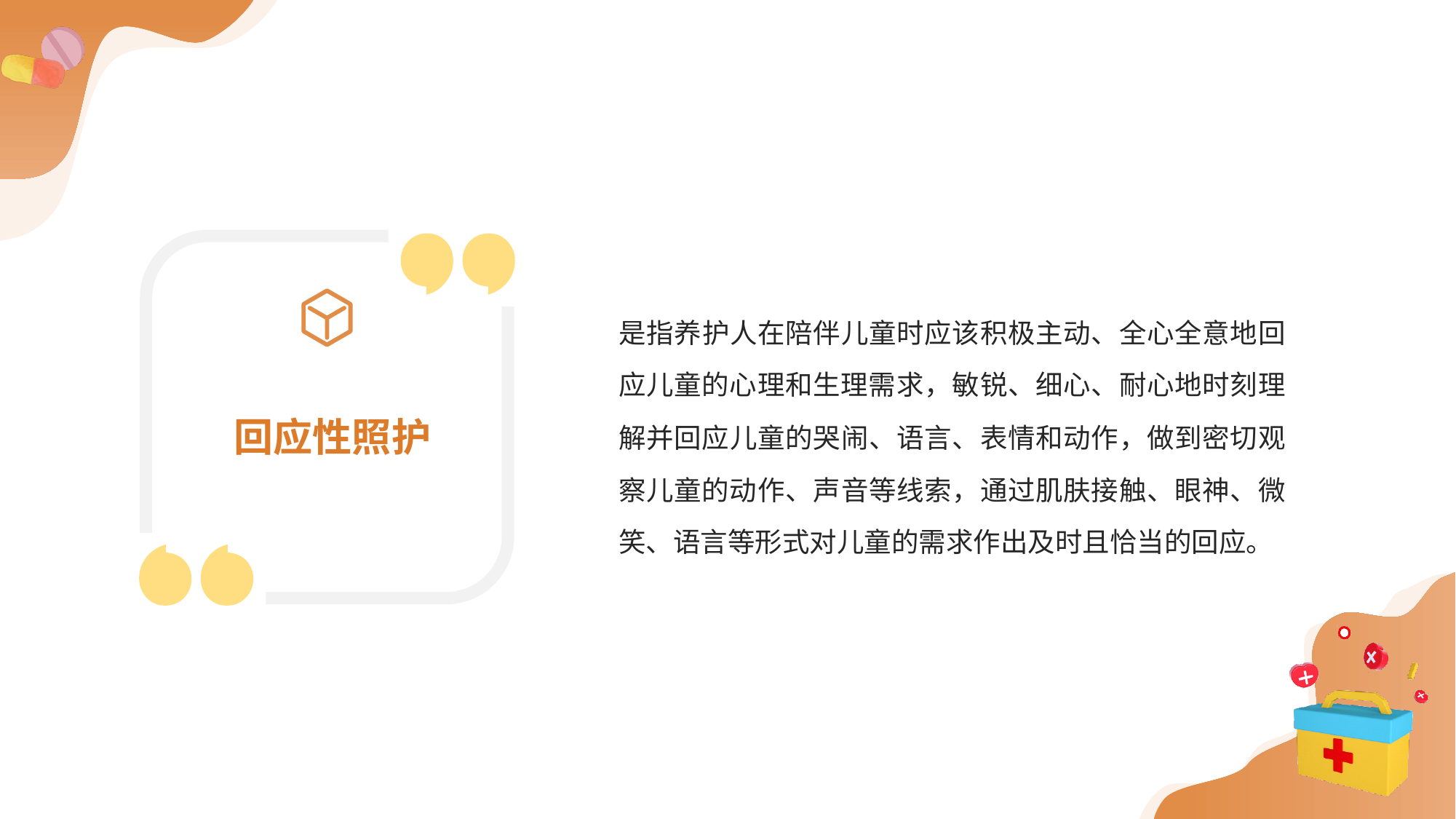

回应性照护
是指养护人在陪伴儿童时应该积极主动、全心全意地回应儿童的心理和生理需求，敏锐、细心、耐心地时刻理解并回应儿童的哭闹、语言、表情和动作，做到密切观察儿童的动作、声音等线索，通过肌肤接触、眼神、微笑、语言等形式对儿童的需求作出及时且恰当的回应。